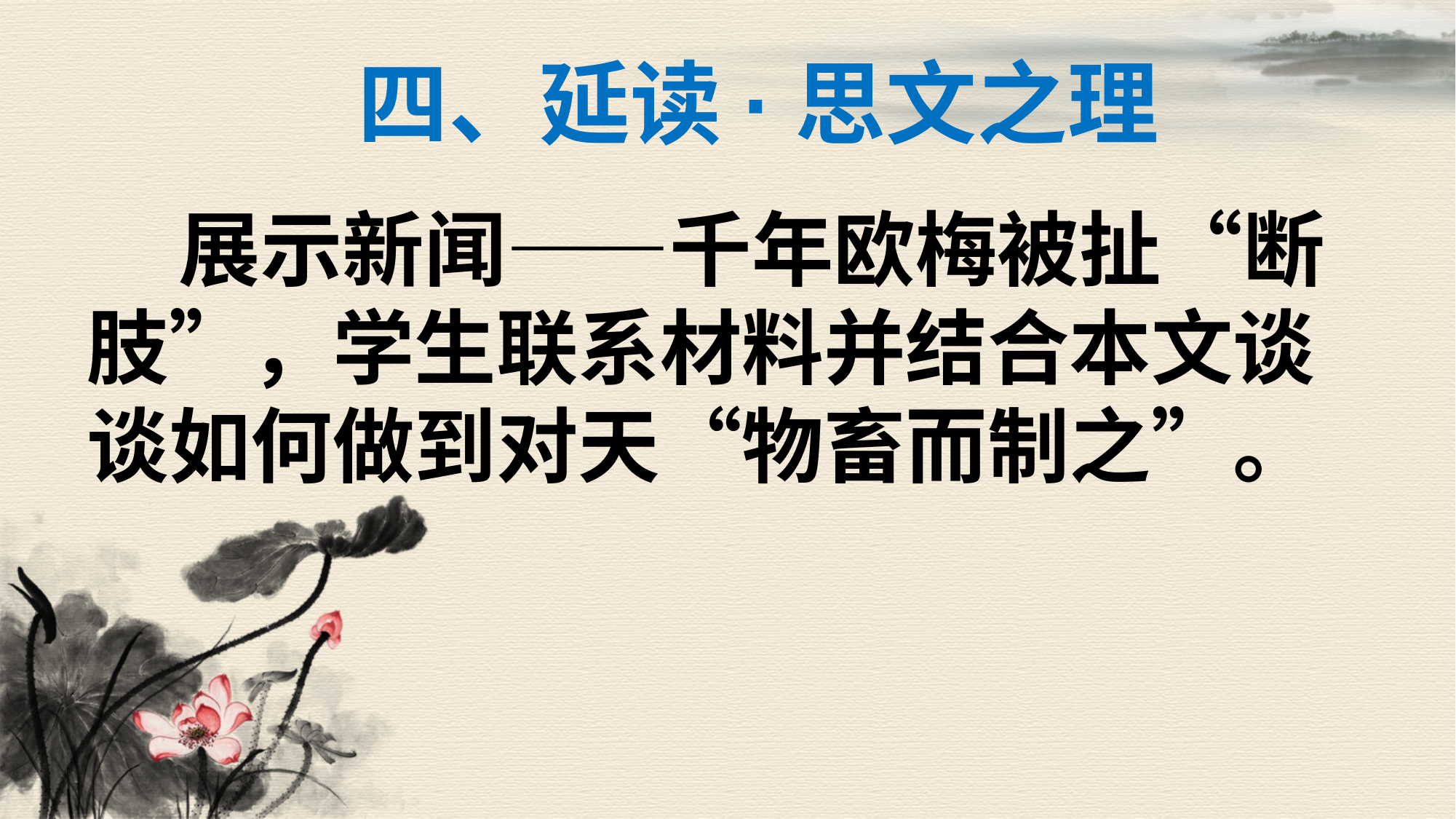

# 四、延读·思文之理
       展示新闻——千年欧梅被扯“断肢”，学生联系材料并结合本文谈谈如何做到对天“物畜而制之”。